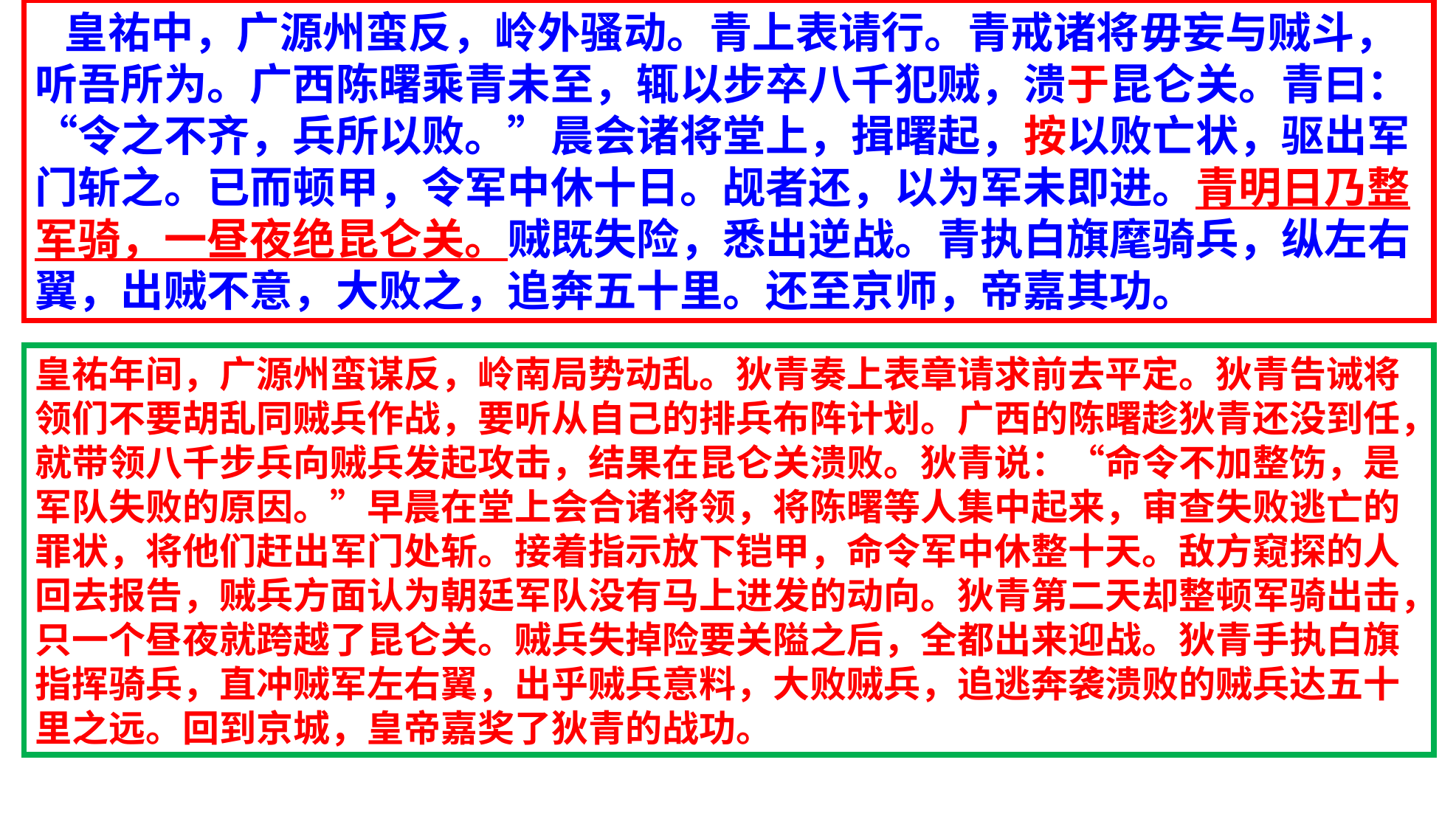

皇祐中，广源州蛮反，岭外骚动。青上表请行。青戒诸将毋妄与贼斗，听吾所为。广西陈曙乘青未至，辄以步卒八千犯贼，溃于昆仑关。青曰：“令之不齐，兵所以败。”晨会诸将堂上，揖曙起，按以败亡状，驱出军门斩之。已而顿甲，令军中休十日。觇者还，以为军未即进。青明日乃整军骑，一昼夜绝昆仑关。贼既失险，悉出逆战。青执白旗麾骑兵，纵左右翼，出贼不意，大败之，追奔五十里。还至京师，帝嘉其功。
皇祐年间，广源州蛮谋反，岭南局势动乱。狄青奏上表章请求前去平定。狄青告诫将领们不要胡乱同贼兵作战，要听从自己的排兵布阵计划。广西的陈曙趁狄青还没到任，就带领八千步兵向贼兵发起攻击，结果在昆仑关溃败。狄青说：“命令不加整饬，是军队失败的原因。”早晨在堂上会合诸将领，将陈曙等人集中起来，审查失败逃亡的罪状，将他们赶出军门处斩。接着指示放下铠甲，命令军中休整十天。敌方窥探的人回去报告，贼兵方面认为朝廷军队没有马上进发的动向。狄青第二天却整顿军骑出击，只一个昼夜就跨越了昆仑关。贼兵失掉险要关隘之后，全都出来迎战。狄青手执白旗指挥骑兵，直冲贼军左右翼，出乎贼兵意料，大败贼兵，追逃奔袭溃败的贼兵达五十里之远。回到京城，皇帝嘉奖了狄青的战功。